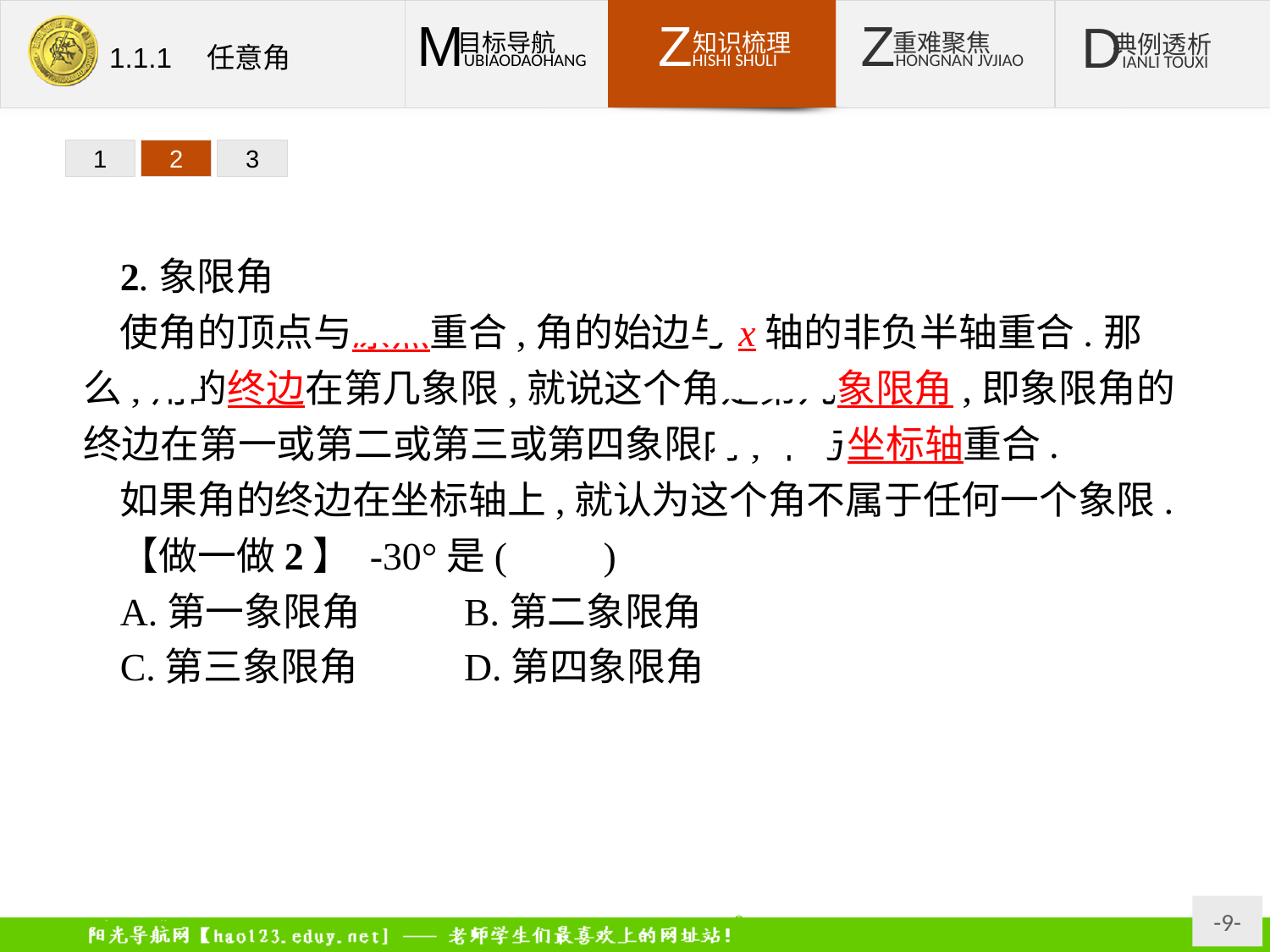

1
2
3
2.象限角
使角的顶点与原点重合,角的始边与x轴的非负半轴重合.那么,角的终边在第几象限,就说这个角是第几象限角,即象限角的终边在第一或第二或第三或第四象限内,不与坐标轴重合.
如果角的终边在坐标轴上,就认为这个角不属于任何一个象限.
【做一做2】 -30°是(　　)
A.第一象限角	B.第二象限角
C.第三象限角	D.第四象限角
答案:D